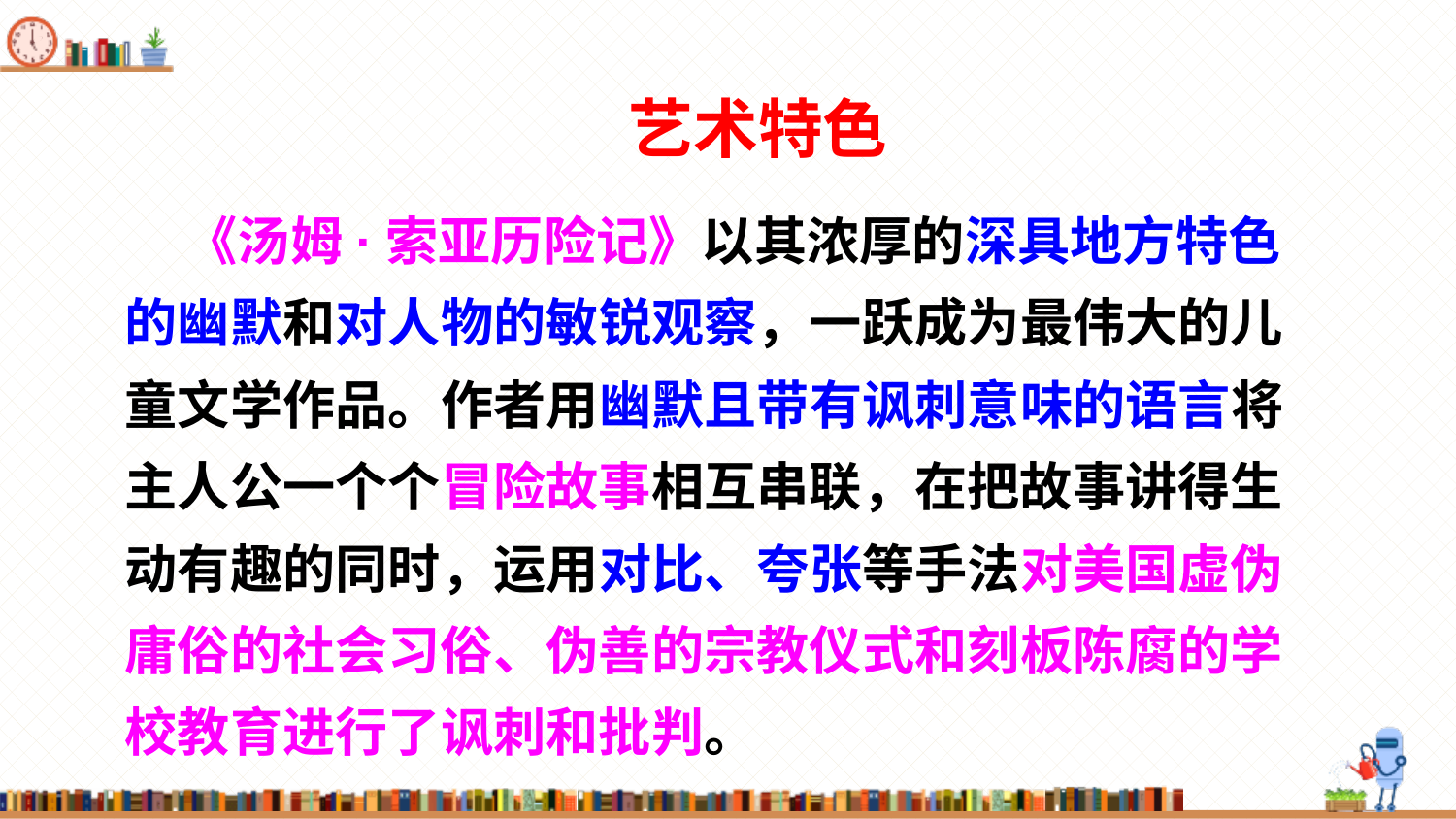

艺术特色
    《汤姆·索亚历险记》以其浓厚的深具地方特色的幽默和对人物的敏锐观察，一跃成为最伟大的儿童文学作品。作者用幽默且带有讽刺意味的语言将主人公一个个冒险故事相互串联，在把故事讲得生动有趣的同时，运用对比、夸张等手法对美国虚伪庸俗的社会习俗、伪善的宗教仪式和刻板陈腐的学校教育进行了讽刺和批判。